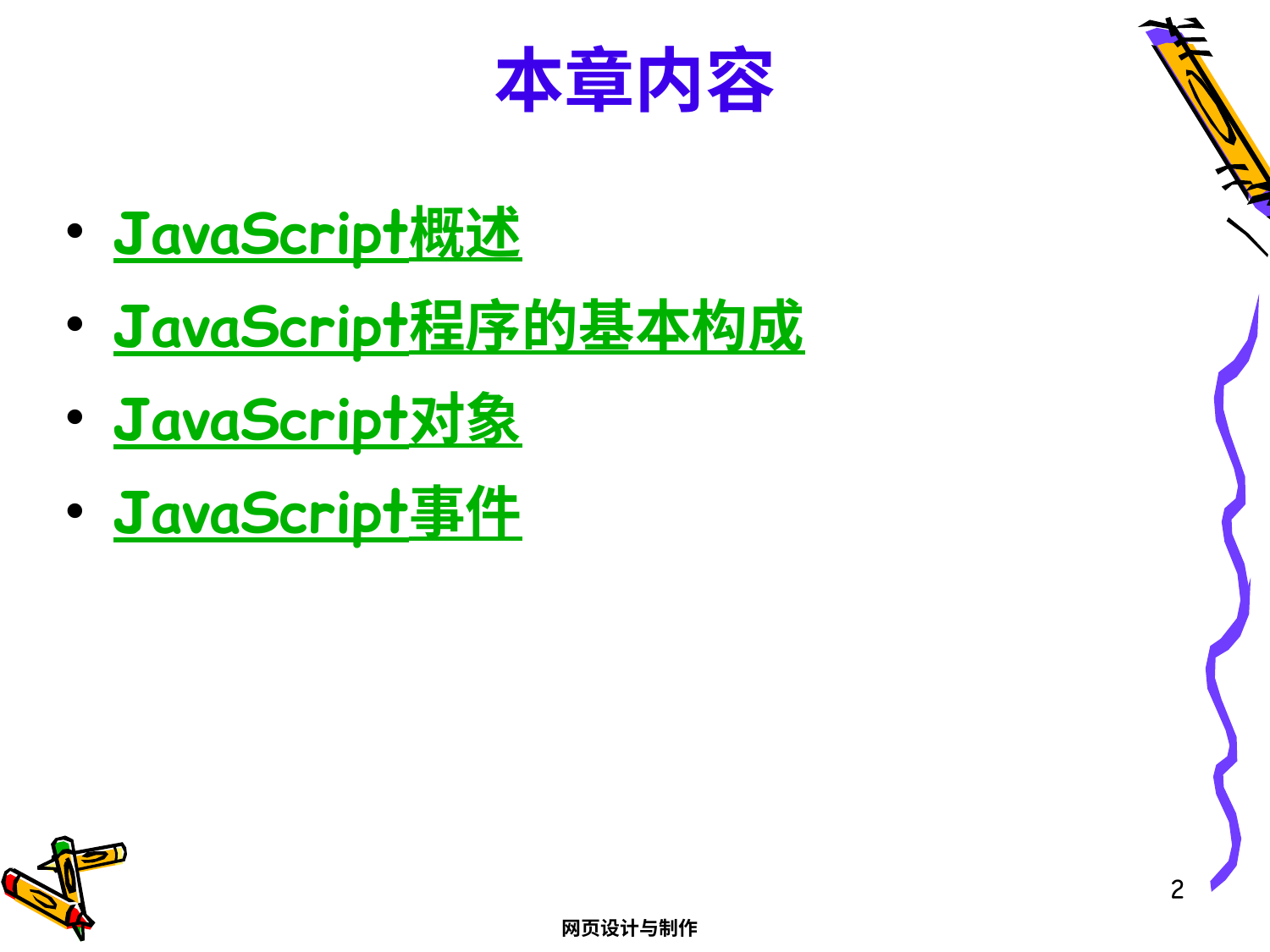

# 本章内容
JavaScript概述
JavaScript程序的基本构成
JavaScript对象
JavaScript事件
2
网页设计与制作